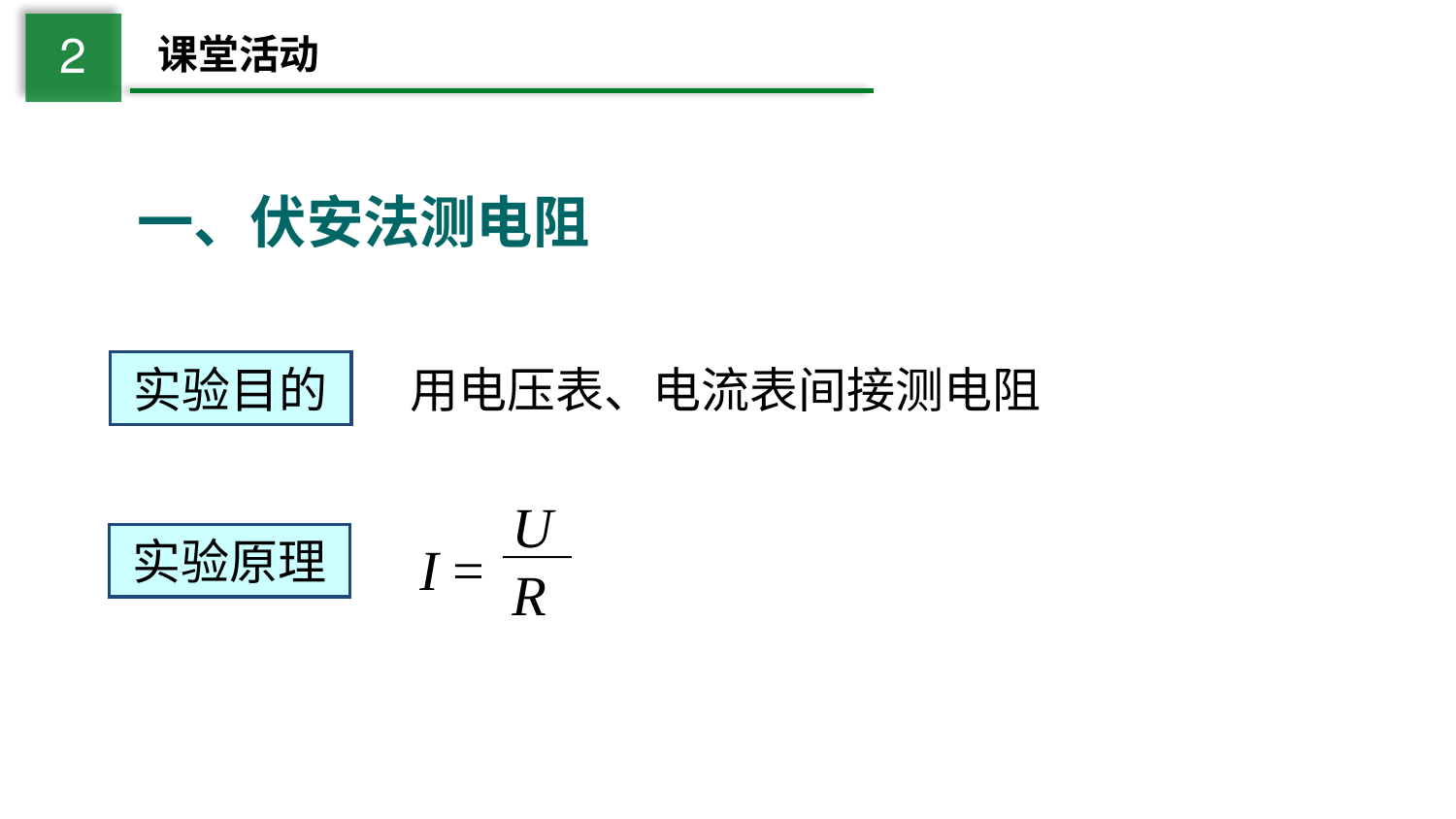

2
课堂活动
一、伏安法测电阻
实验目的
用电压表、电流表间接测电阻
U
R
I =

实验原理